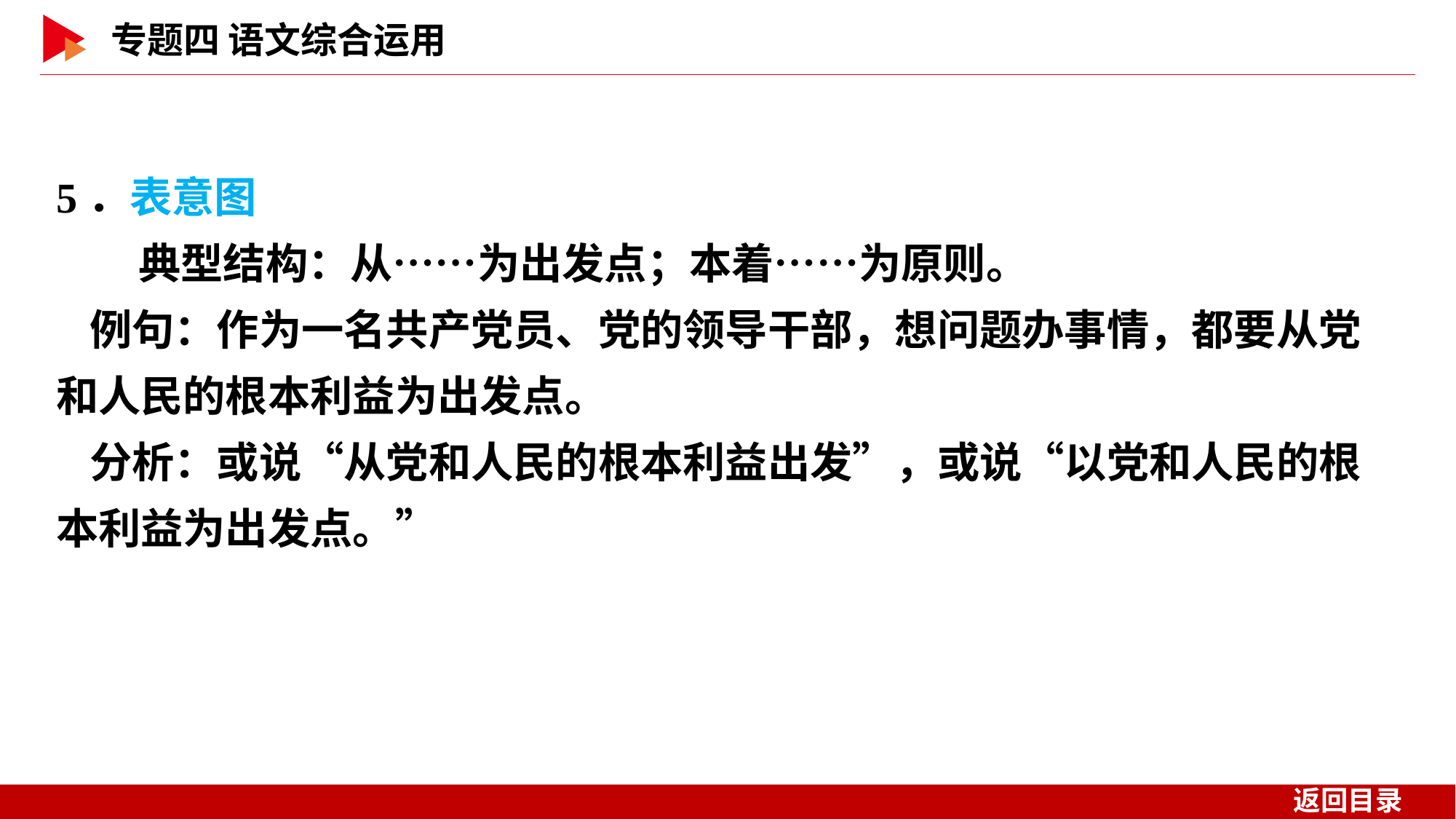

5．表意图
    典型结构：从……为出发点；本着……为原则。
例句：作为一名共产党员、党的领导干部，想问题办事情，都要从党和人民的根本利益为出发点。
分析：或说“从党和人民的根本利益出发”，或说“以党和人民的根本利益为出发点。”